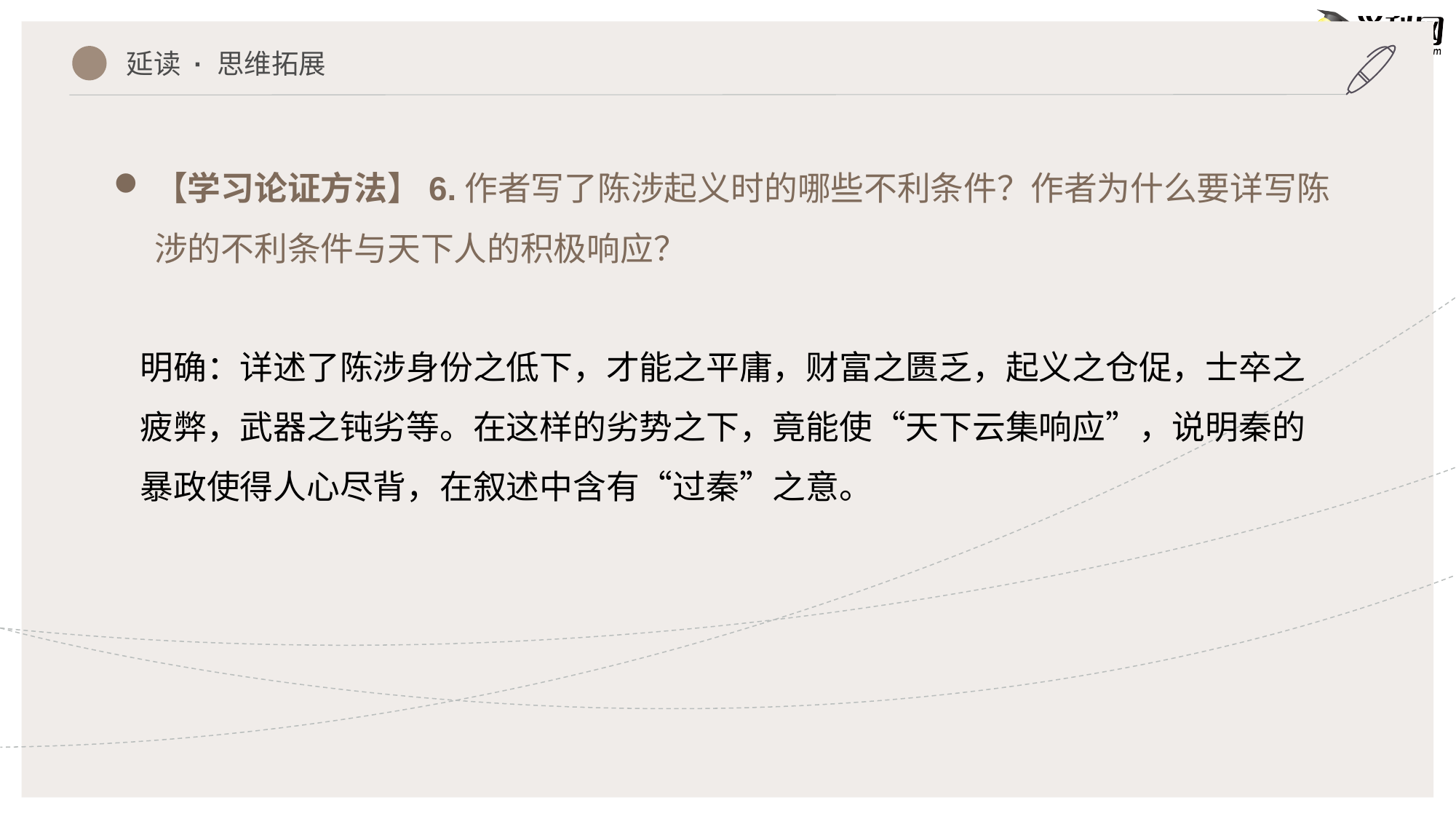

延读 · 思维拓展

【学习论证方法】6.作者写了陈涉起义时的哪些不利条件？作者为什么要详写陈涉的不利条件与天下人的积极响应？

明确：详述了陈涉身份之低下，才能之平庸，财富之匮乏，起义之仓促，士卒之疲弊，武器之钝劣等。在这样的劣势之下，竟能使“天下云集响应”，说明秦的暴政使得人心尽背，在叙述中含有“过秦”之意。